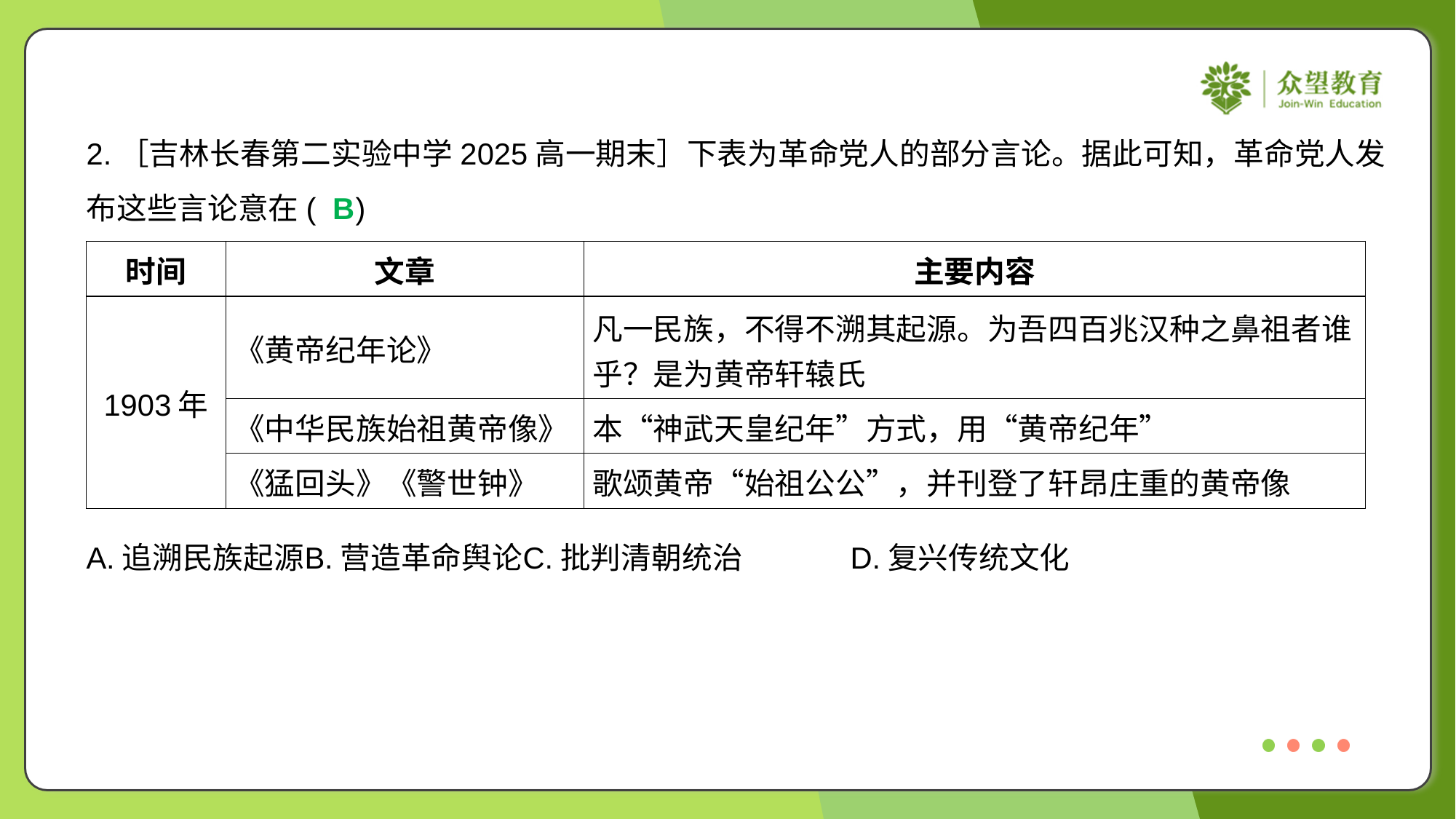

2.［吉林长春第二实验中学2025高一期末］下表为革命党人的部分言论。据此可知，革命党人发
布这些言论意在(     )
B
| 时间 | 文章 | 主要内容 |
| --- | --- | --- |
| 1903年 | 《黄帝纪年论》 | 凡一民族，不得不溯其起源。为吾四百兆汉种之鼻祖者谁 乎？是为黄帝轩辕氏 |
|  | 《中华民族始祖黄帝像》 | 本“神武天皇纪年”方式，用“黄帝纪年” |
|  | 《猛回头》《警世钟》 | 歌颂黄帝“始祖公公”，并刊登了轩昂庄重的黄帝像 |
A.追溯民族起源	B.营造革命舆论	C.批判清朝统治	D.复兴传统文化